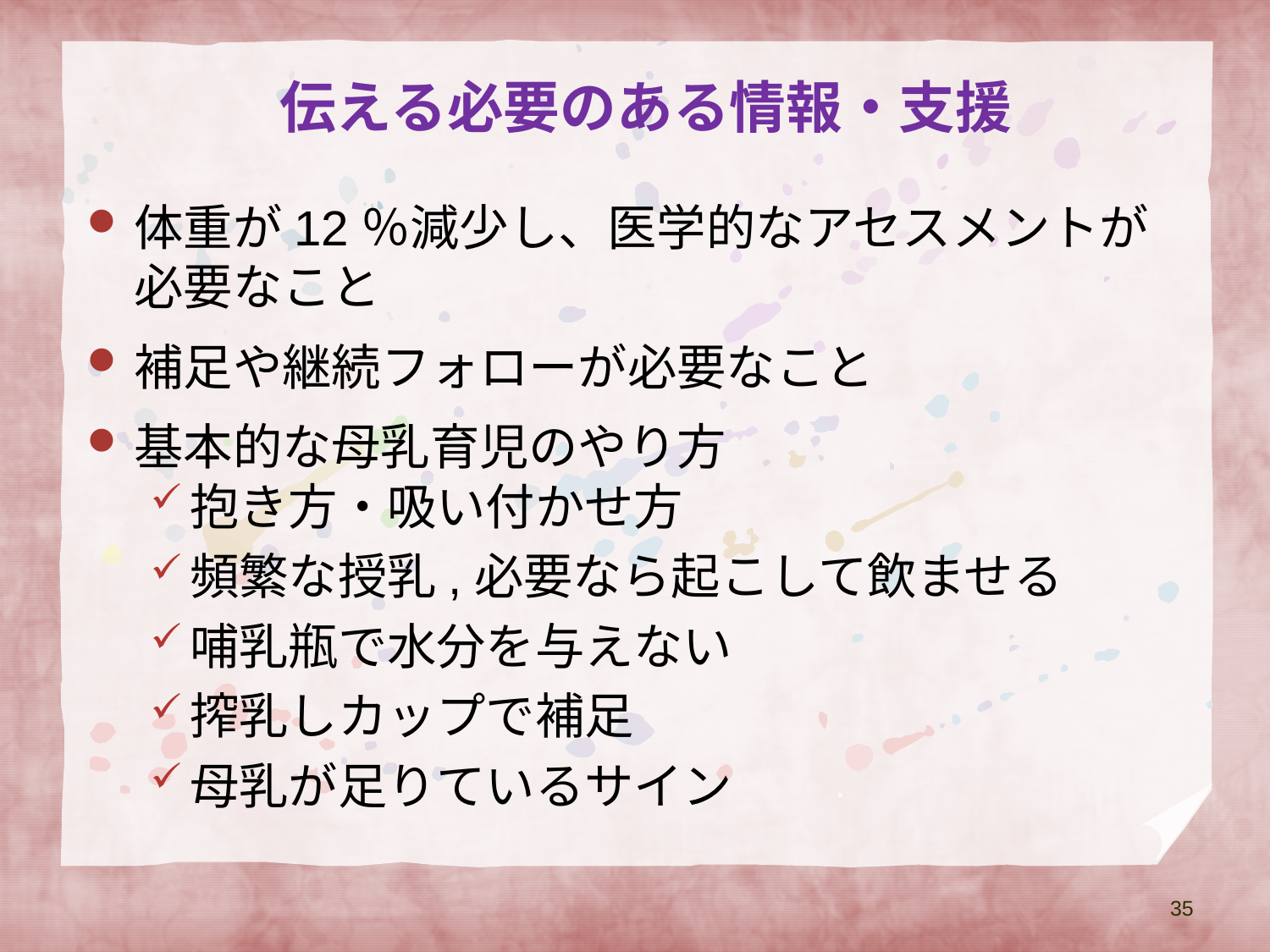

# 伝える必要のある情報・支援
体重が12％減少し、医学的なアセスメントが必要なこと
補足や継続フォローが必要なこと
基本的な母乳育児のやり方
抱き方・吸い付かせ方
頻繁な授乳,必要なら起こして飲ませる
哺乳瓶で水分を与えない
搾乳しカップで補足
母乳が足りているサイン
35